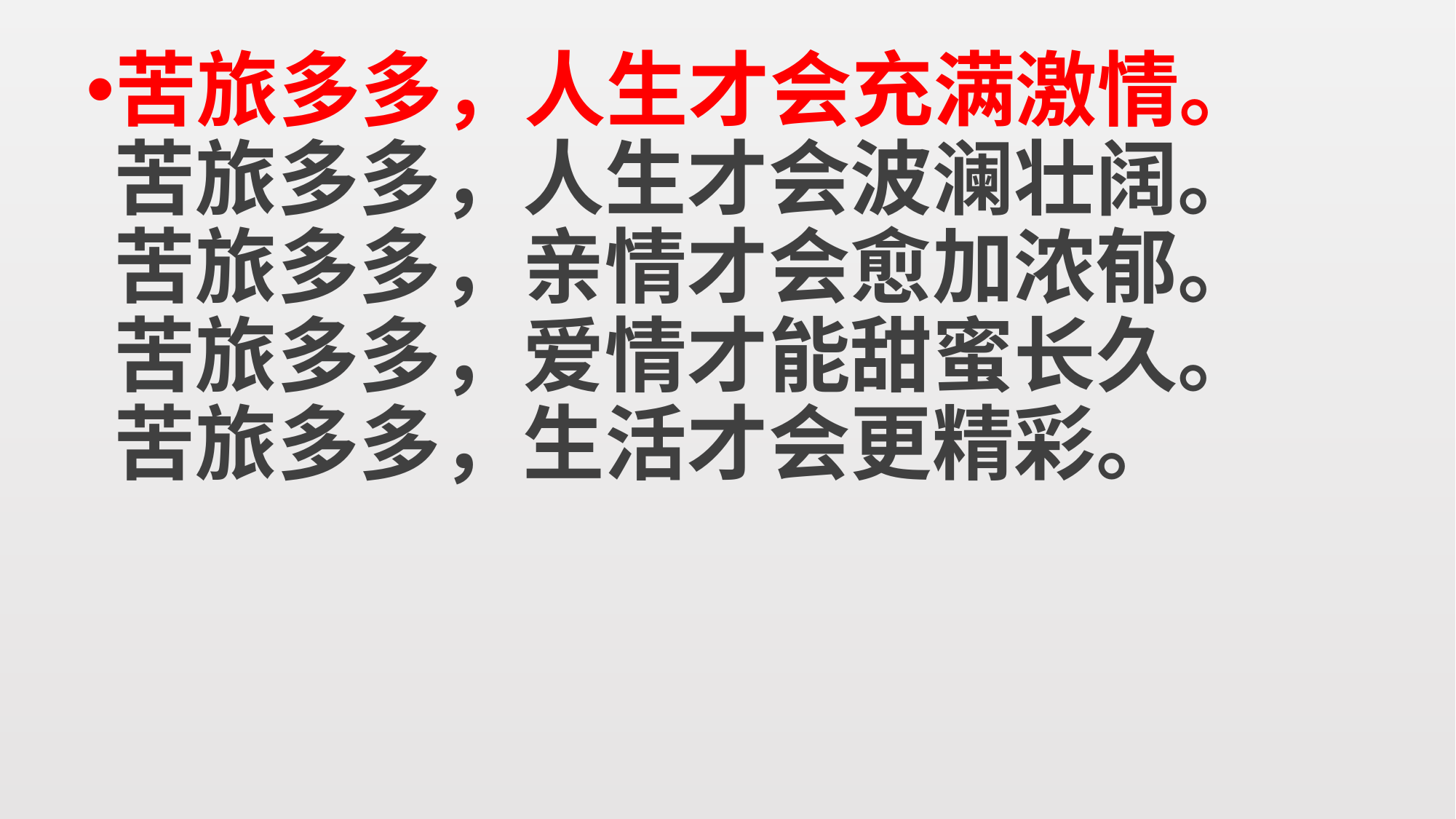

苦旅多多，人生才会充满激情。苦旅多多，人生才会波澜壮阔。苦旅多多，亲情才会愈加浓郁。苦旅多多，爱情才能甜蜜长久。苦旅多多，生活才会更精彩。